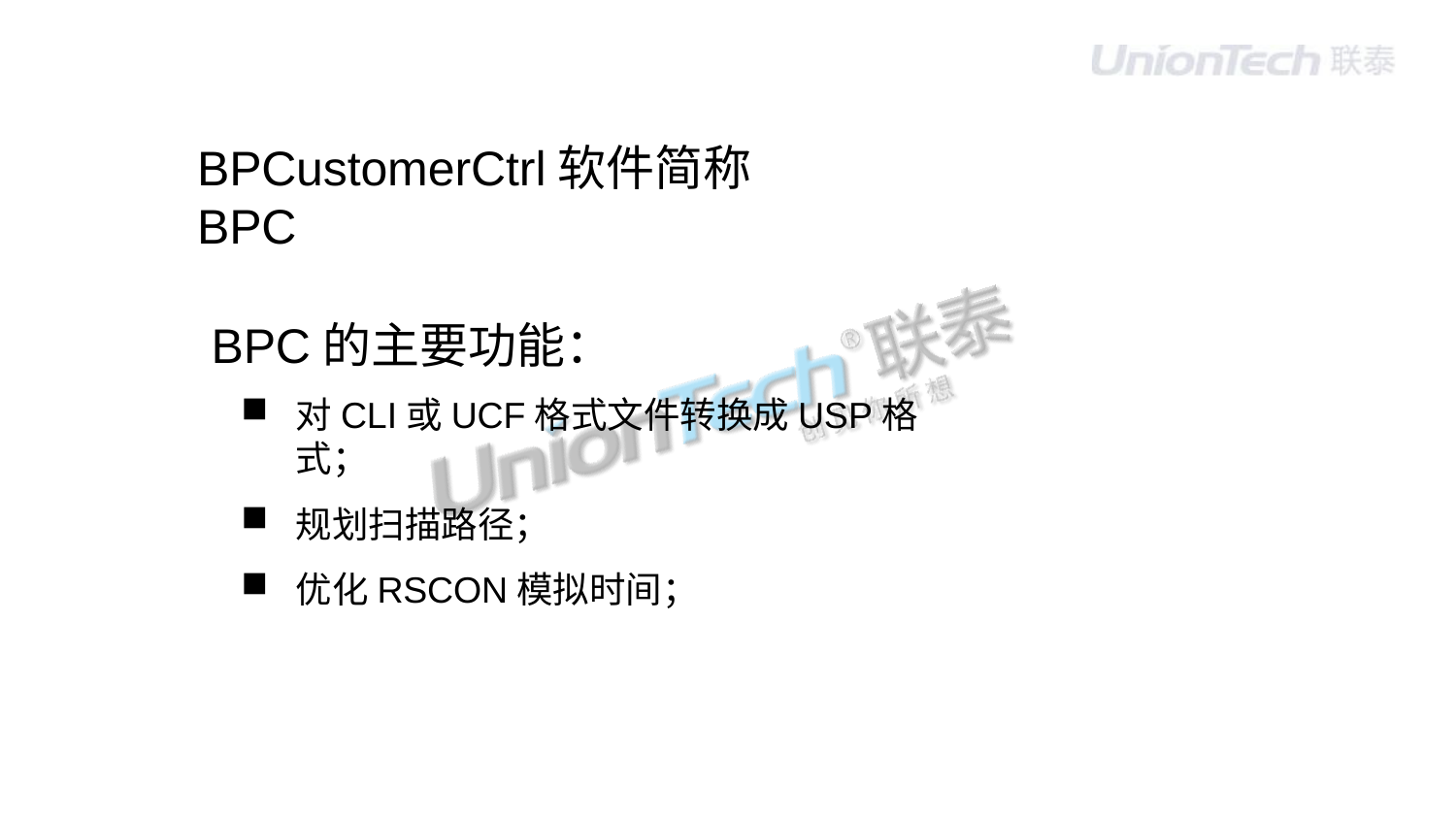

# BPCustomerCtrl软件简称BPC

BPC的主要功能：
对CLI或UCF格式文件转换成USP格式；
规划扫描路径；
优化RSCON模拟时间；